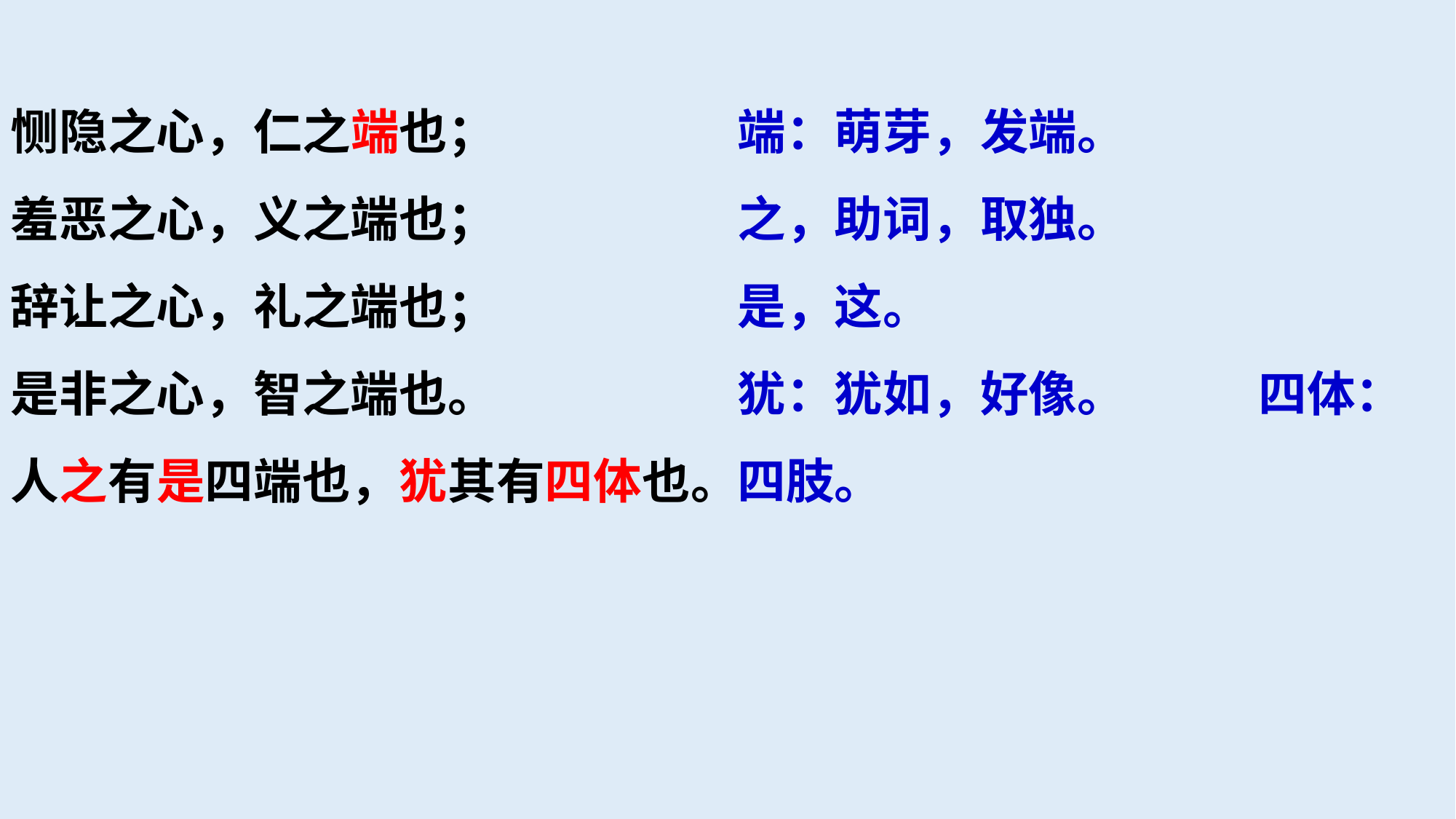

恻隐之心，仁之端也；
羞恶之心，义之端也；
辞让之心，礼之端也；
是非之心，智之端也。
人之有是四端也，犹其有四体也。
端：萌芽，发端。
之，助词，取独。
是，这。
犹：犹如，好像。            四体：四肢。